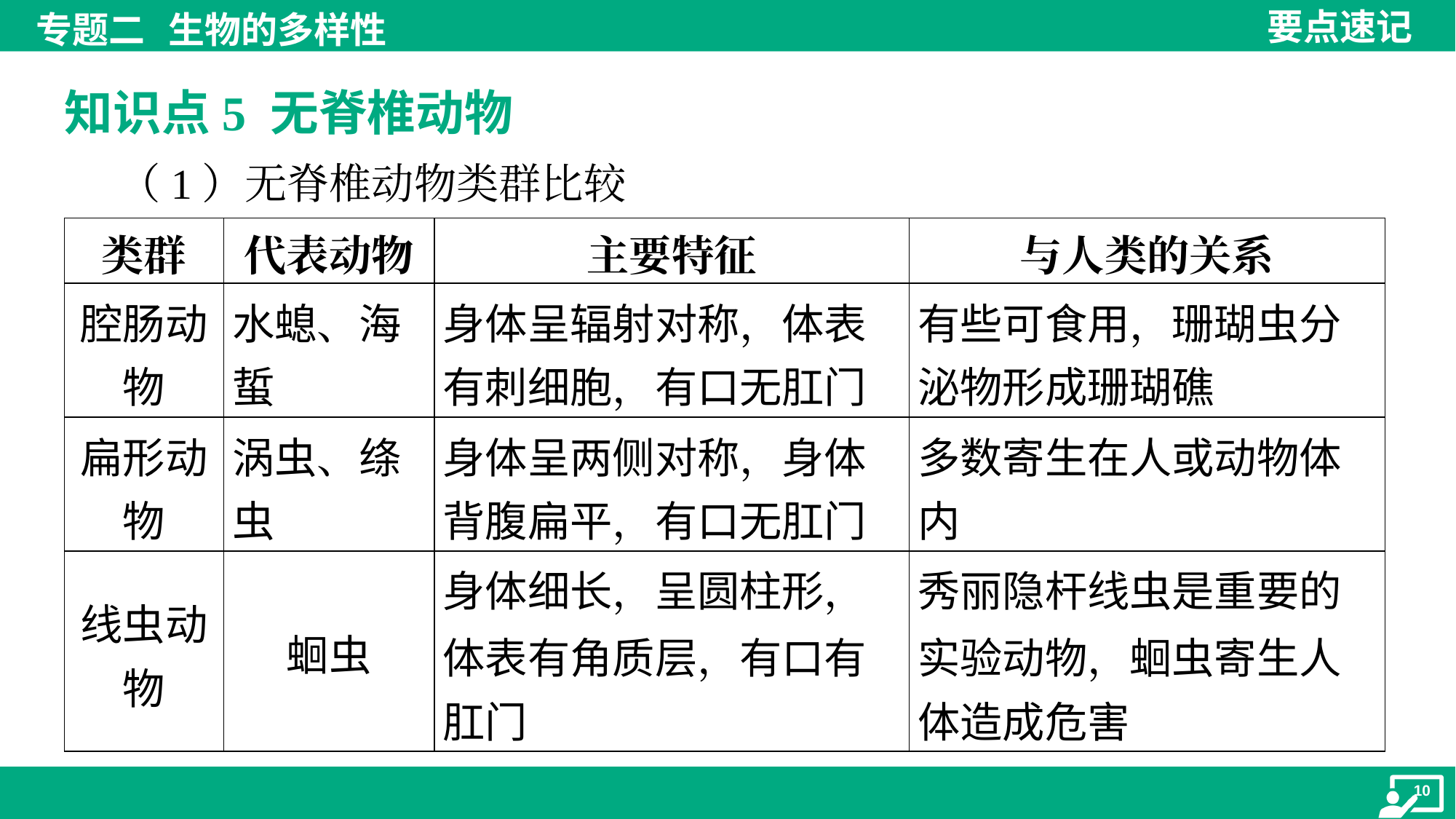

知识点5 无脊椎动物
    （1）无脊椎动物类群比较
| 类群 | 代表动物 | 主要特征 | 与人类的关系 |
| --- | --- | --- | --- |
| 腔肠动 物 | 水螅、海 蜇 | 身体呈辐射对称，体表 有刺细胞，有口无肛门 | 有些可食用，珊瑚虫分 泌物形成珊瑚礁 |
| 扁形动 物 | 涡虫、绦 虫 | 身体呈两侧对称，身体 背腹扁平，有口无肛门 | 多数寄生在人或动物体 内 |
| 线虫动 物 | 蛔虫 | 身体细长，呈圆柱形， 体表有角质层，有口有 肛门 | 秀丽隐杆线虫是重要的 实验动物，蛔虫寄生人 体造成危害 |